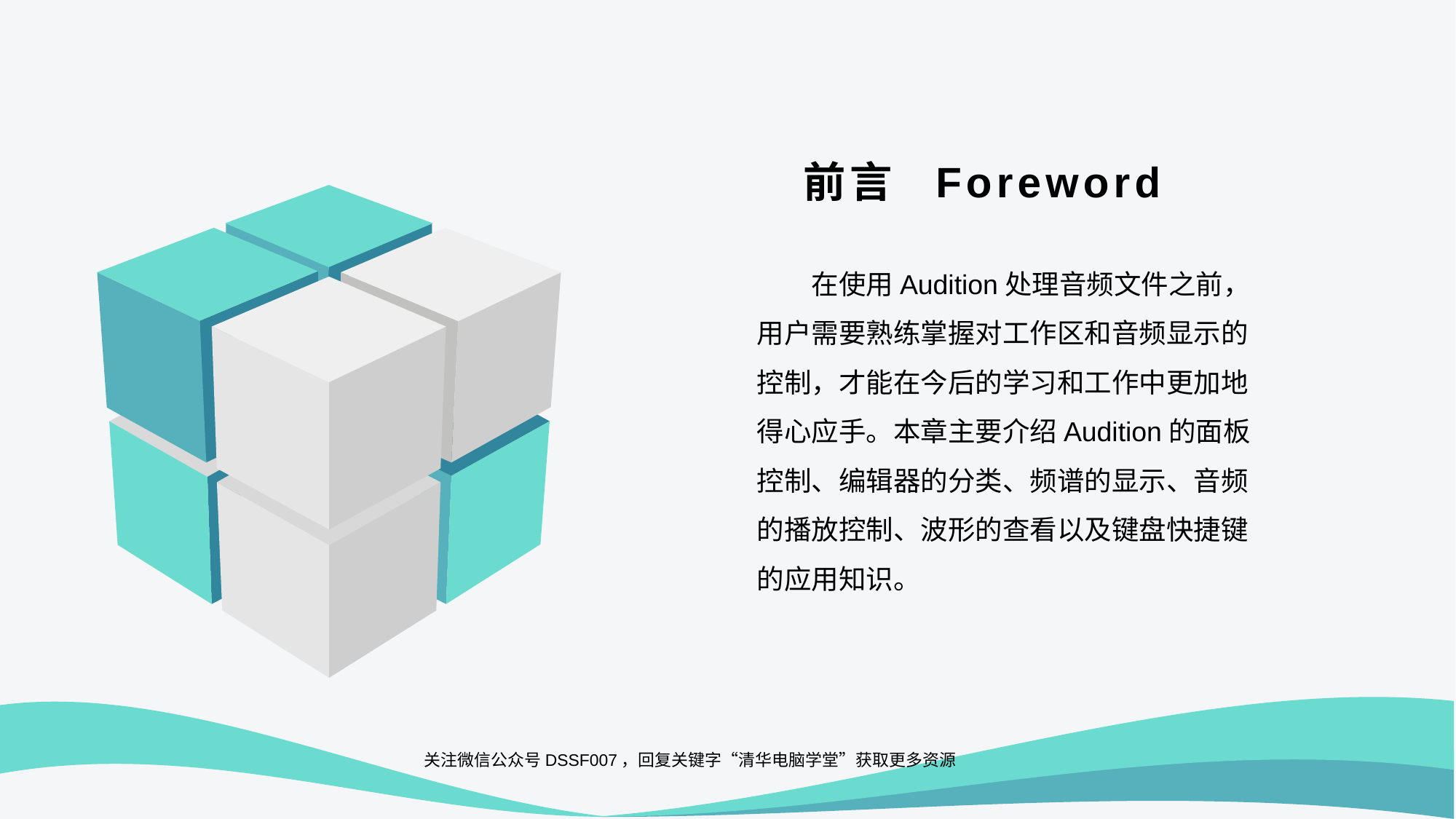

前言  Foreword

在使用Audition处理音频文件之前，用户需要熟练掌握对工作区和音频显示的控制，才能在今后的学习和工作中更加地得心应手。本章主要介绍Audition的面板控制、编辑器的分类、频谱的显示、音频的播放控制、波形的查看以及键盘快捷键的应用知识。